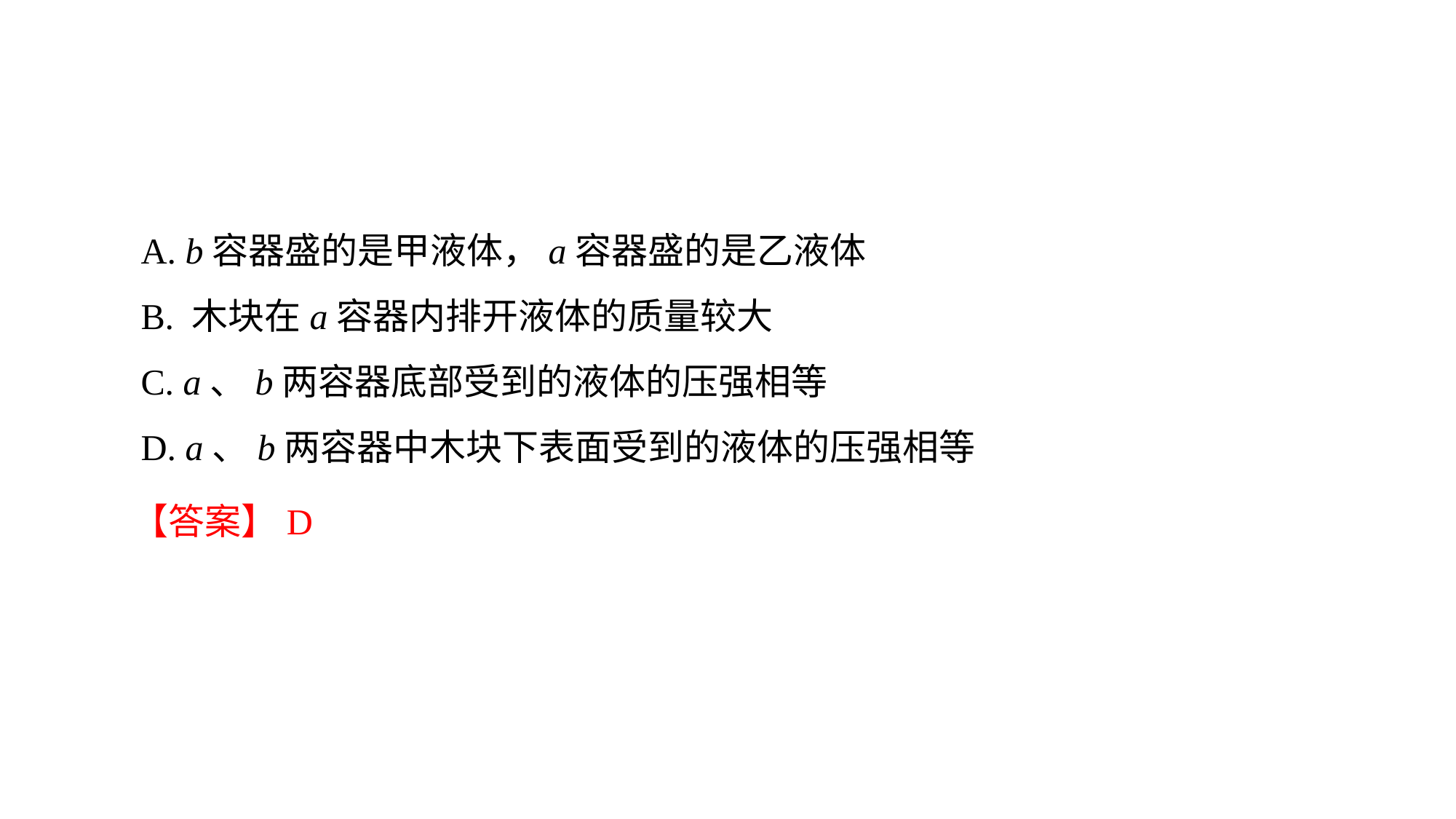

A. b容器盛的是甲液体，a容器盛的是乙液体
B. 木块在a容器内排开液体的质量较大
C. a、b两容器底部受到的液体的压强相等
D. a、b两容器中木块下表面受到的液体的压强相等
【答案】D